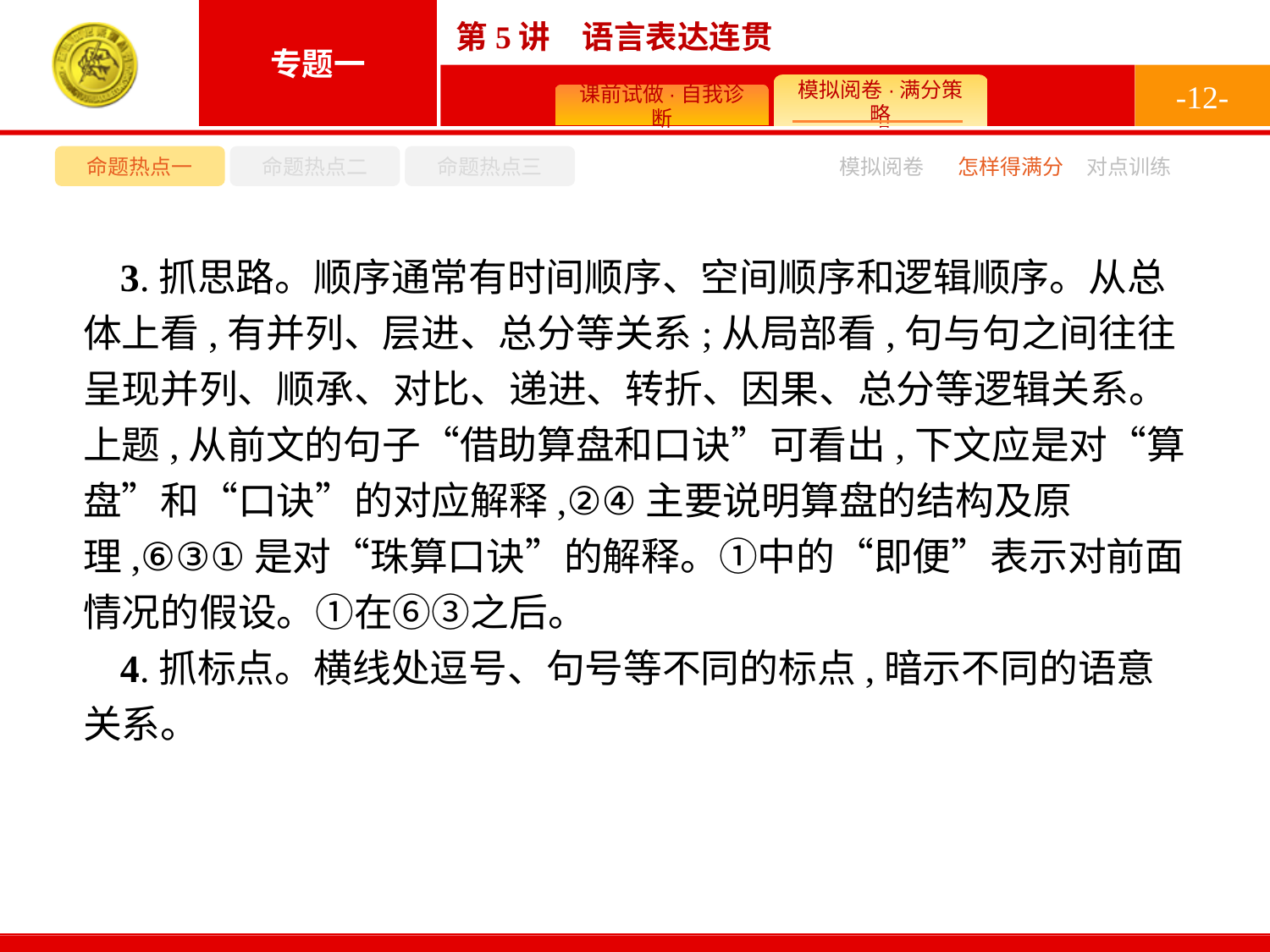

-12-
命题热点一
命题热点二
命题热点三
模拟阅卷
怎样得满分
对点训练
3.抓思路。顺序通常有时间顺序、空间顺序和逻辑顺序。从总体上看,有并列、层进、总分等关系;从局部看,句与句之间往往呈现并列、顺承、对比、递进、转折、因果、总分等逻辑关系。上题,从前文的句子“借助算盘和口诀”可看出,下文应是对“算盘”和“口诀”的对应解释,②④主要说明算盘的结构及原理,⑥③①是对“珠算口诀”的解释。①中的“即便”表示对前面情况的假设。①在⑥③之后。
4.抓标点。横线处逗号、句号等不同的标点,暗示不同的语意关系。